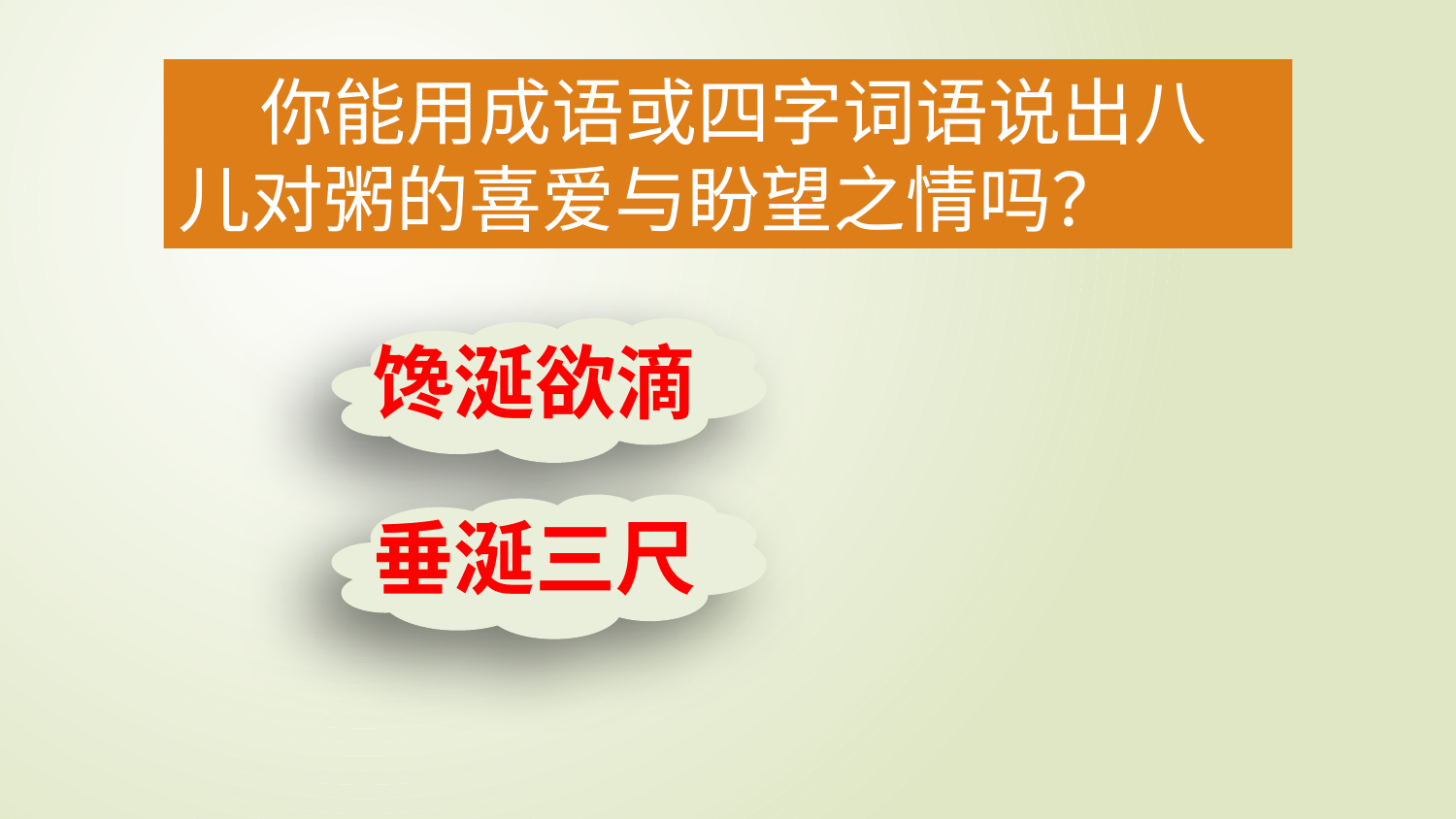

你能用成语或四字词语说出八儿对粥的喜爱与盼望之情吗？

馋涎欲滴

垂涎三尺